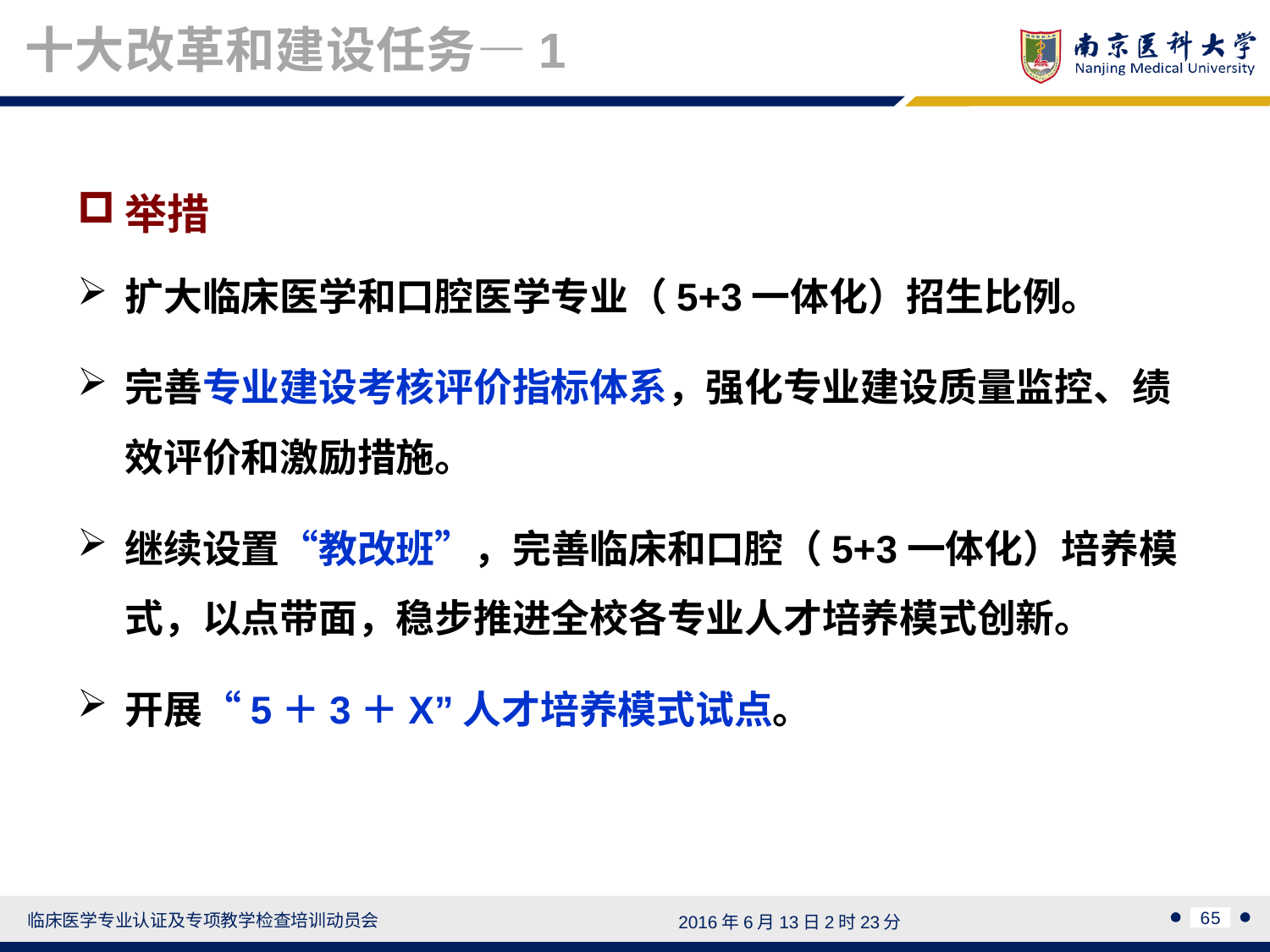

十大改革和建设任务—1
举措
扩大临床医学和口腔医学专业（5+3一体化）招生比例。
完善专业建设考核评价指标体系，强化专业建设质量监控、绩效评价和激励措施。
继续设置“教改班”，完善临床和口腔（5+3一体化）培养模式，以点带面，稳步推进全校各专业人才培养模式创新。
开展“5＋3＋X”人才培养模式试点。